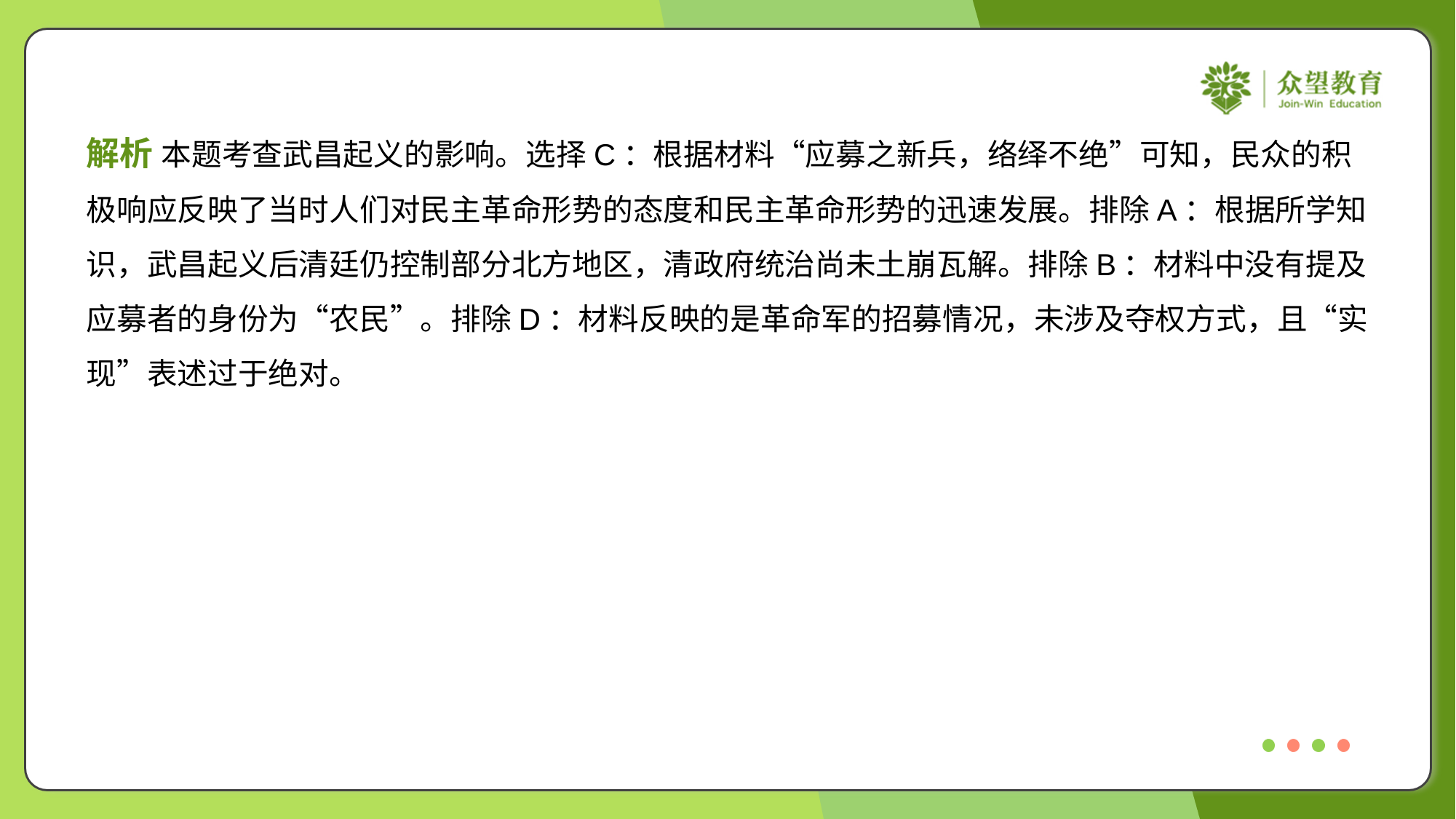

解析 本题考查武昌起义的影响。选择C：根据材料“应募之新兵，络绎不绝”可知，民众的积
极响应反映了当时人们对民主革命形势的态度和民主革命形势的迅速发展。排除A：根据所学知
识，武昌起义后清廷仍控制部分北方地区，清政府统治尚未土崩瓦解。排除B：材料中没有提及
应募者的身份为“农民”。排除D：材料反映的是革命军的招募情况，未涉及夺权方式，且“实
现”表述过于绝对。